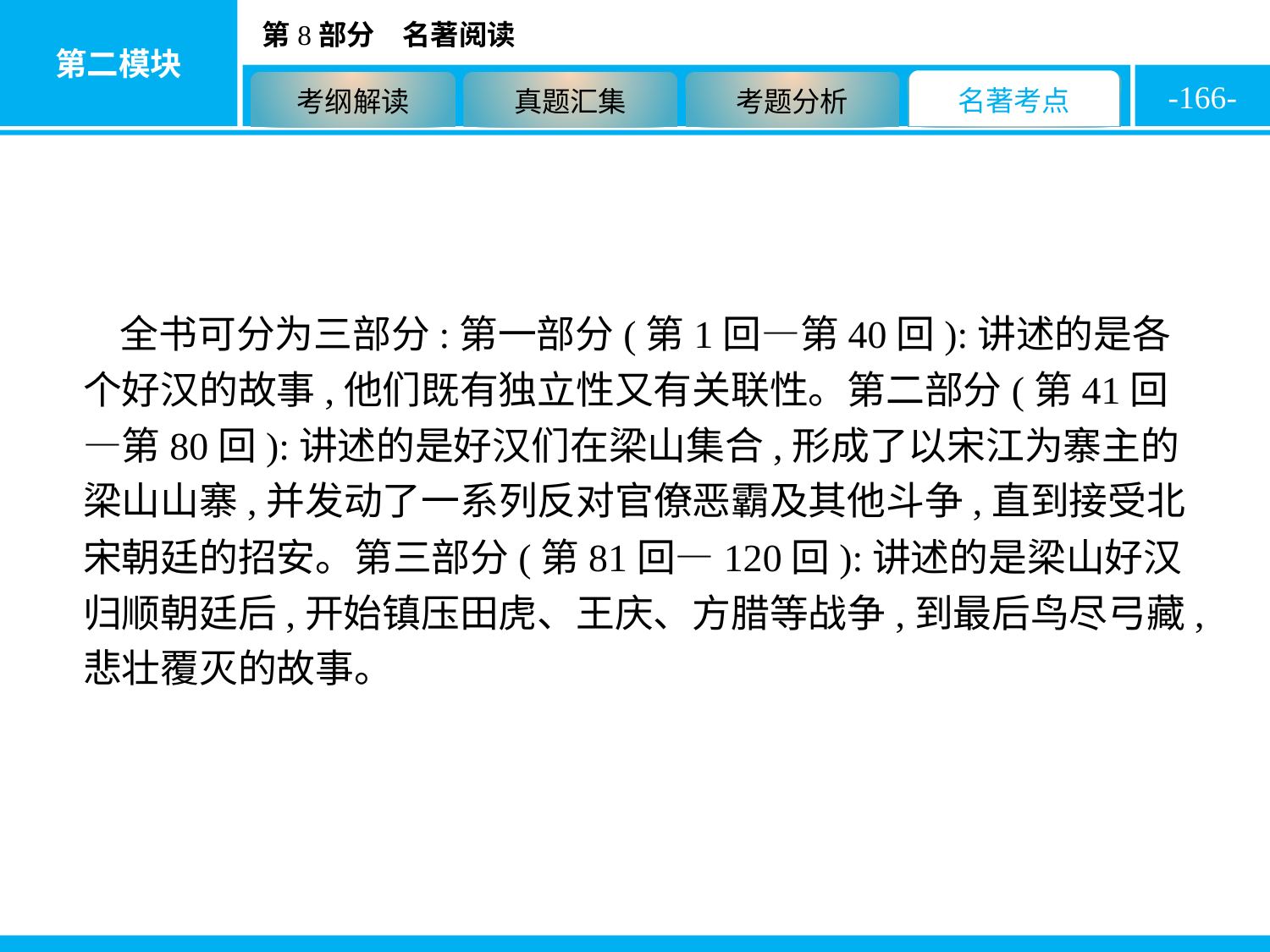

-166-
全书可分为三部分:第一部分(第1回—第40回):讲述的是各个好汉的故事,他们既有独立性又有关联性。第二部分(第41回—第80回):讲述的是好汉们在梁山集合,形成了以宋江为寨主的梁山山寨,并发动了一系列反对官僚恶霸及其他斗争,直到接受北宋朝廷的招安。第三部分(第81回—120回):讲述的是梁山好汉归顺朝廷后,开始镇压田虎、王庆、方腊等战争,到最后鸟尽弓藏,悲壮覆灭的故事。